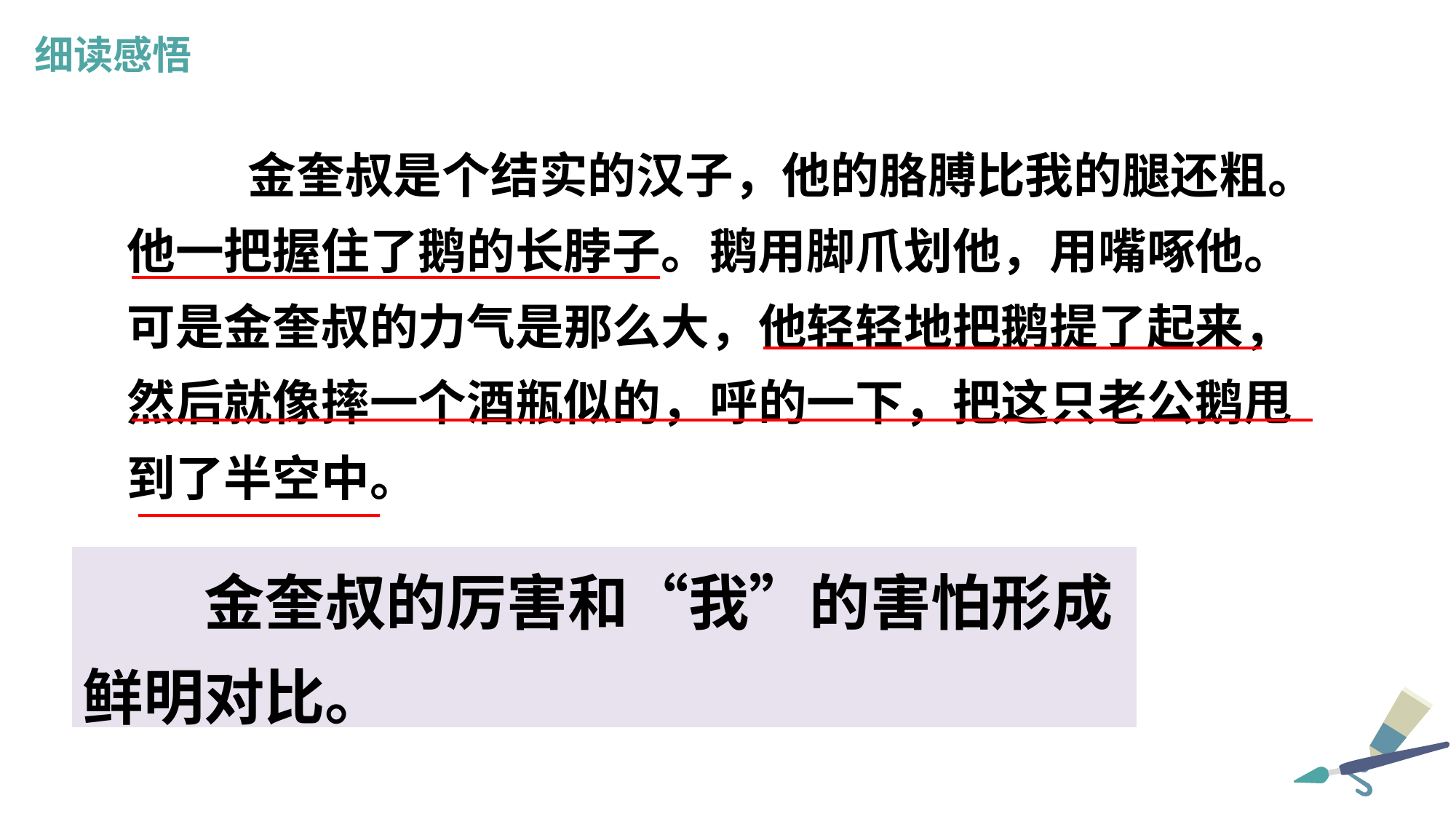

细读感悟
金奎叔是个结实的汉子，他的胳膊比我的腿还粗。他一把握住了鹅的长脖子。鹅用脚爪划他，用嘴啄他。可是金奎叔的力气是那么大，他轻轻地把鹅提了起来，然后就像摔一个酒瓶似的，呼的一下，把这只老公鹅甩到了半空中。
金奎叔的厉害和“我”的害怕形成鲜明对比。